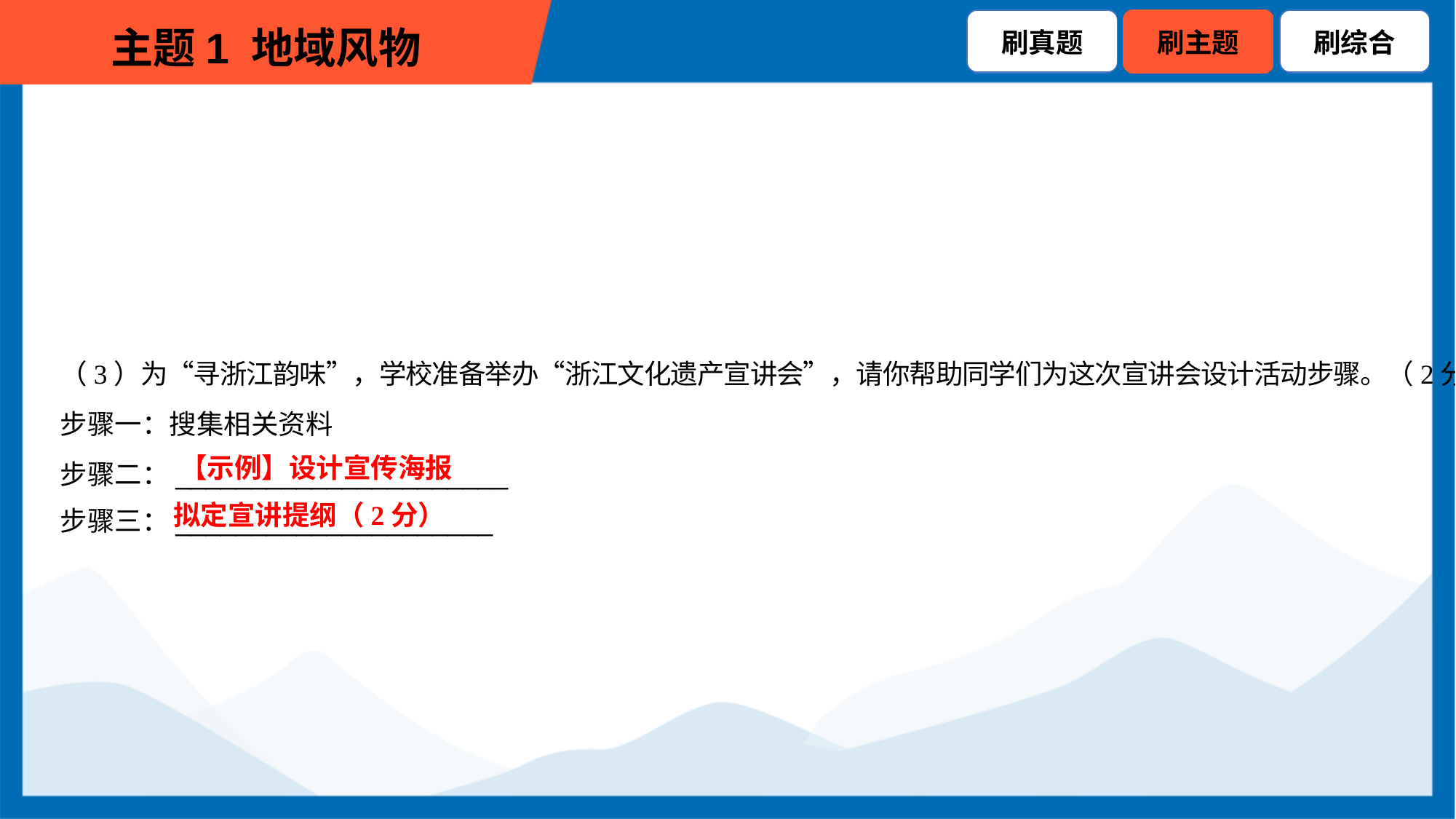

（3）为“寻浙江韵味”，学校准备举办“浙江文化遗产宣讲会”，请你帮助同学们为这次宣讲会设计活动步骤。（2分）
步骤一：搜集相关资料
步骤二：______________________
步骤三：_____________________
【示例】设计宣传海报
拟定宣讲提纲（2分）